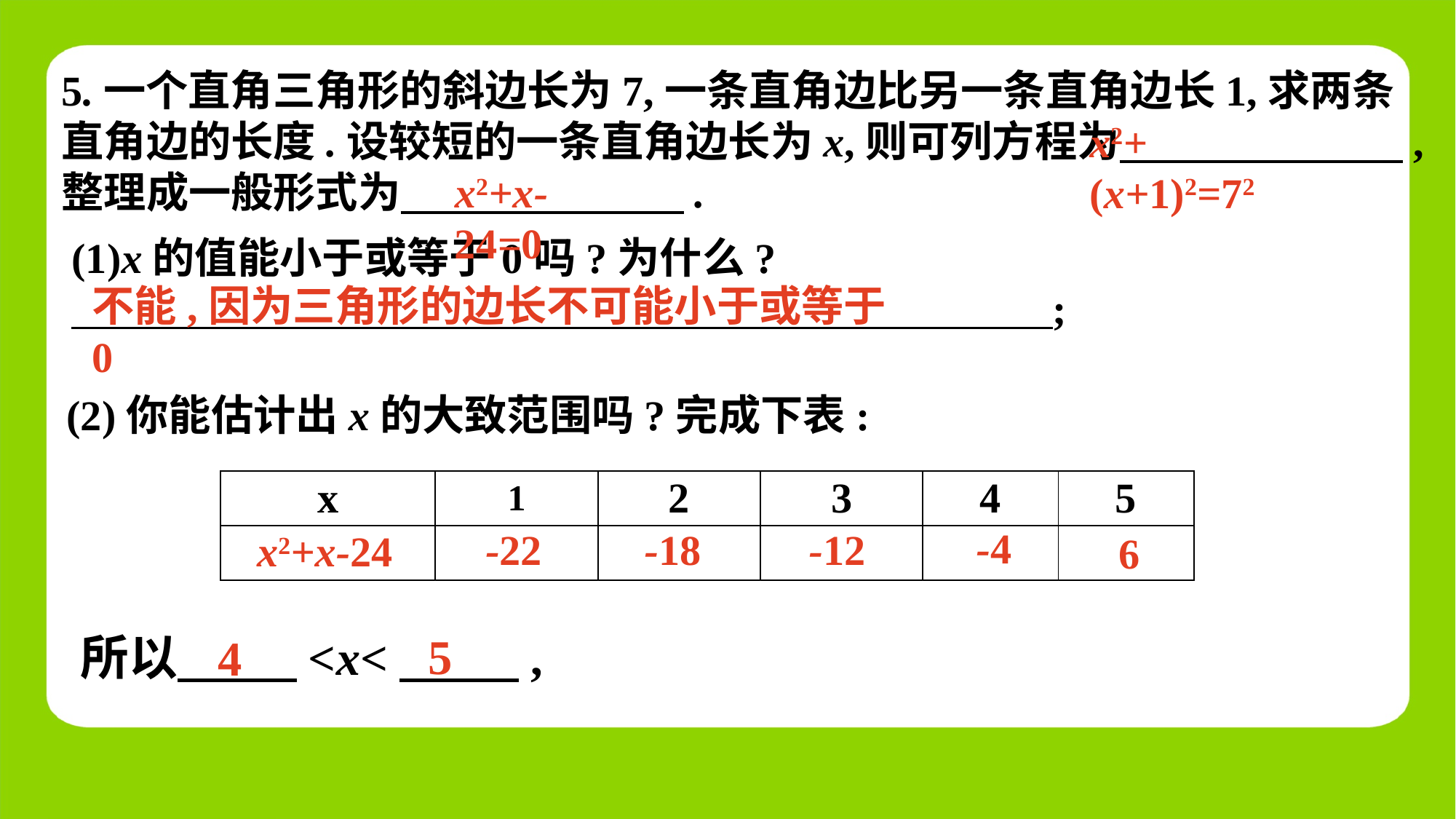

5.一个直角三角形的斜边长为7,一条直角边比另一条直角边长1,求两条直角边的长度.设较短的一条直角边长为x,则可列方程为　                         ,
整理成一般形式为　                         .
x2+(x+1)2=72
x2+x-24=0
(1)x的值能小于或等于0吗?为什么?
                                                                                             ;
不能,因为三角形的边长不可能小于或等于0
(2)你能估计出x的大致范围吗?完成下表:
| x | 1 | 2 | 3 | 4 | 5 |
| --- | --- | --- | --- | --- | --- |
|  |  |  |  |  |  |
-4
-22
-18
-12
x2+x-24
6
5
所以　  　<x<　  　,
4